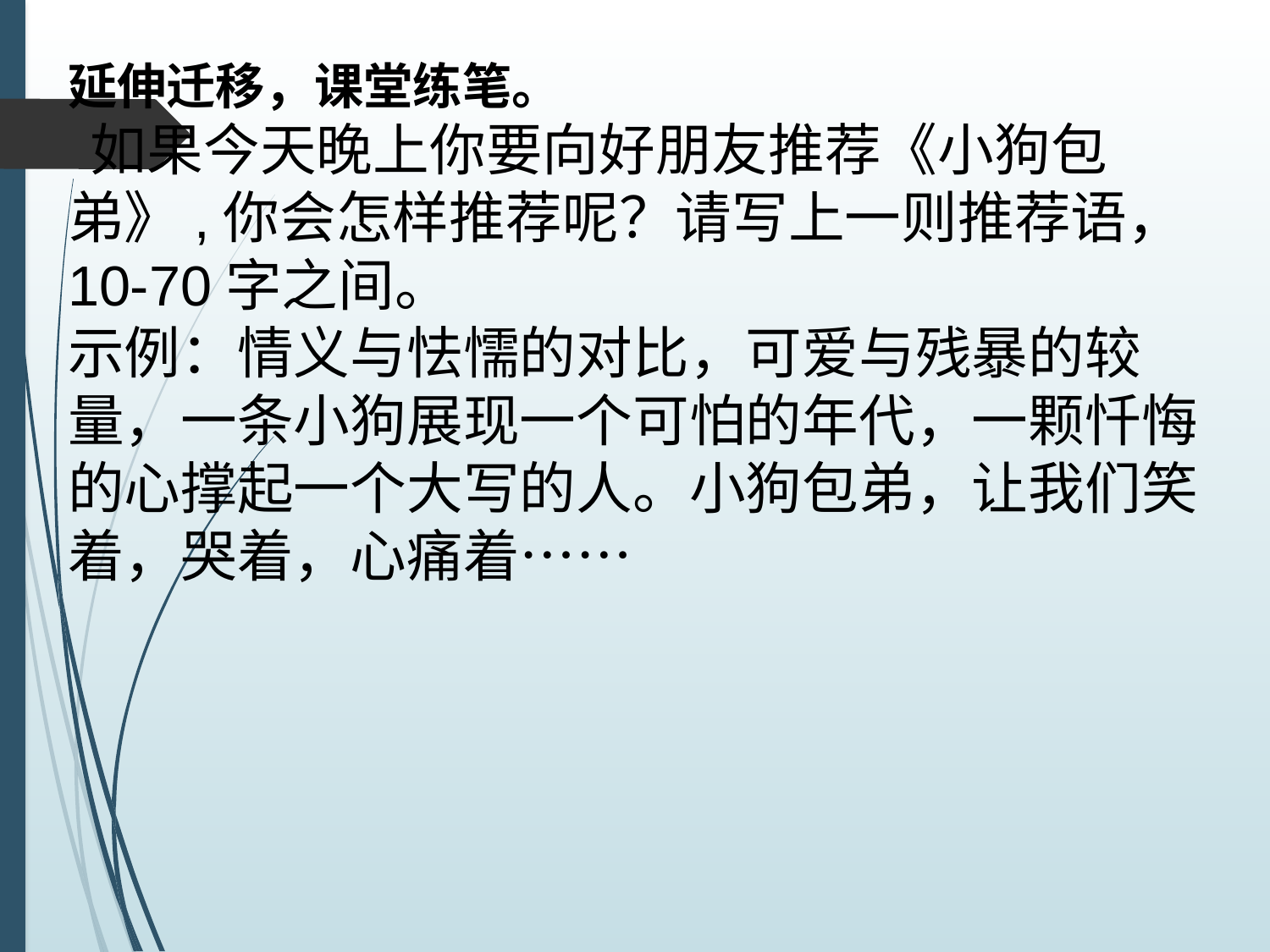

延伸迁移，课堂练笔。
 如果今天晚上你要向好朋友推荐《小狗包弟》,你会怎样推荐呢？请写上一则推荐语，10-70字之间。
示例：情义与怯懦的对比，可爱与残暴的较量，一条小狗展现一个可怕的年代，一颗忏悔的心撑起一个大写的人。小狗包弟，让我们笑着，哭着，心痛着……